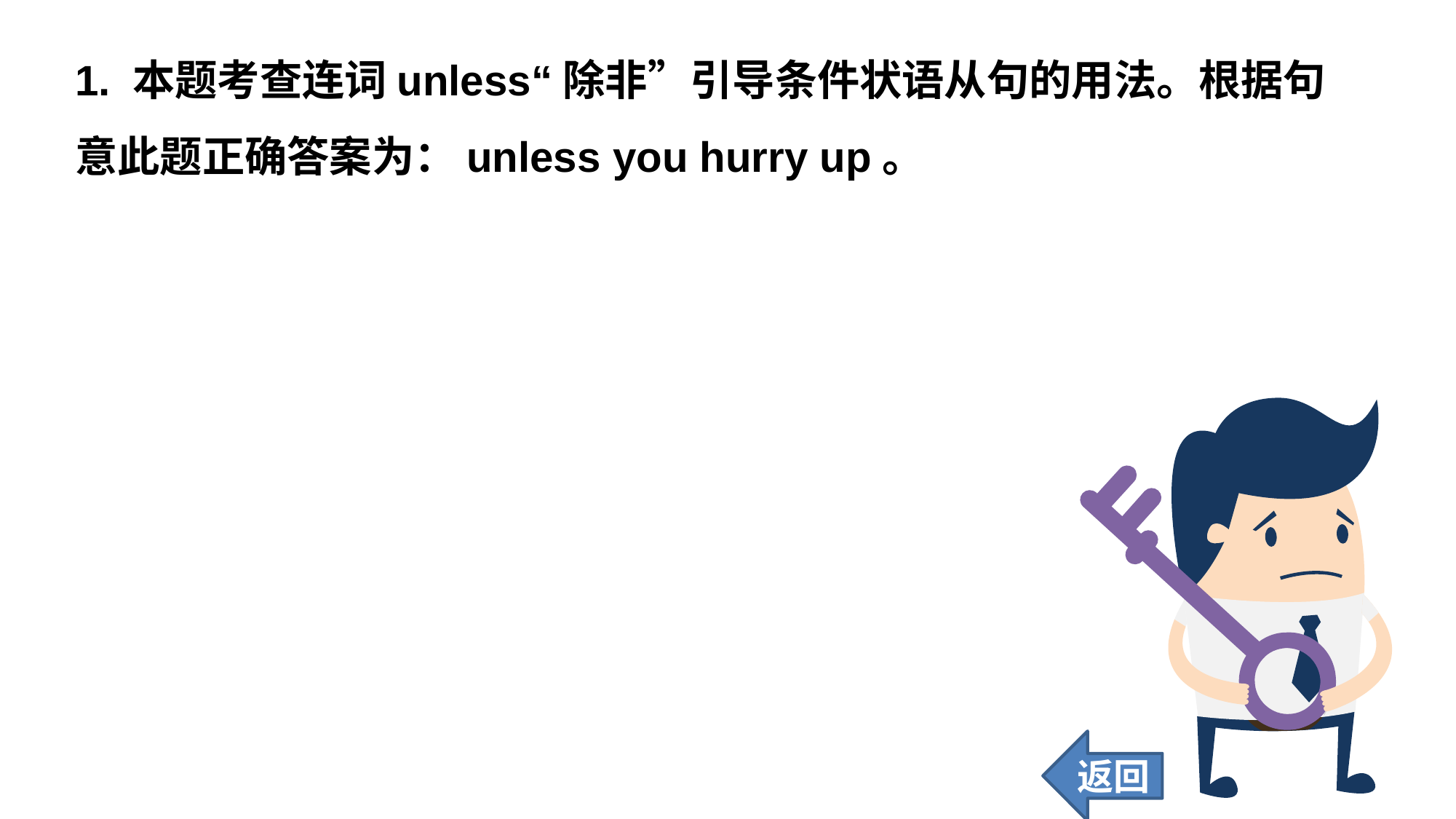

1. 本题考查连词unless“除非”引导条件状语从句的用法。根据句意此题正确答案为：unless you hurry up。

返回
75